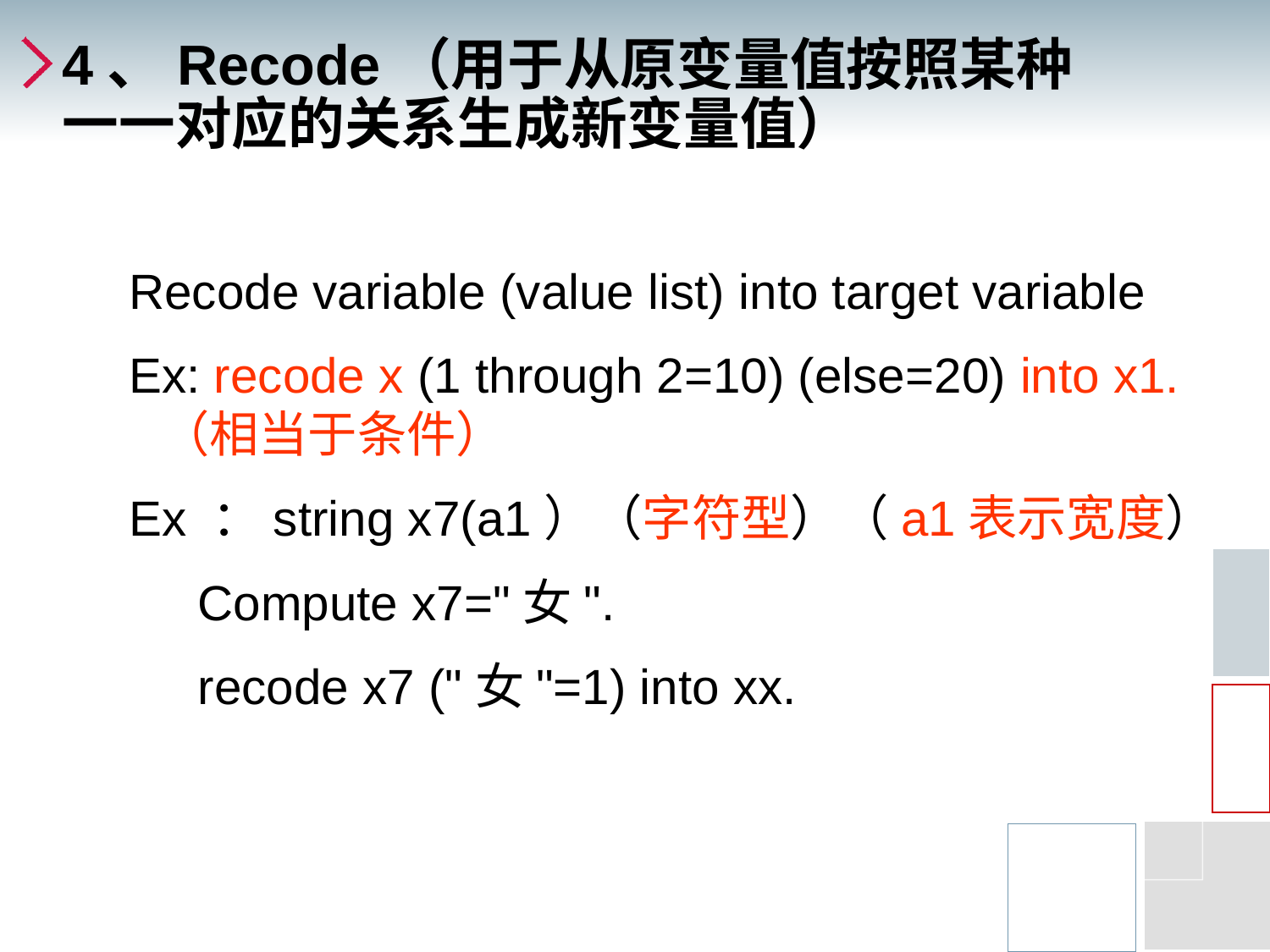

# 4、Recode（用于从原变量值按照某种一一对应的关系生成新变量值）
Recode variable (value list) into target variable
Ex: recode x (1 through 2=10) (else=20) into x1.  （相当于条件）
Ex ：string x7(a1）（字符型）（a1表示宽度）
     Compute x7="女".
     recode x7 ("女"=1) into xx.